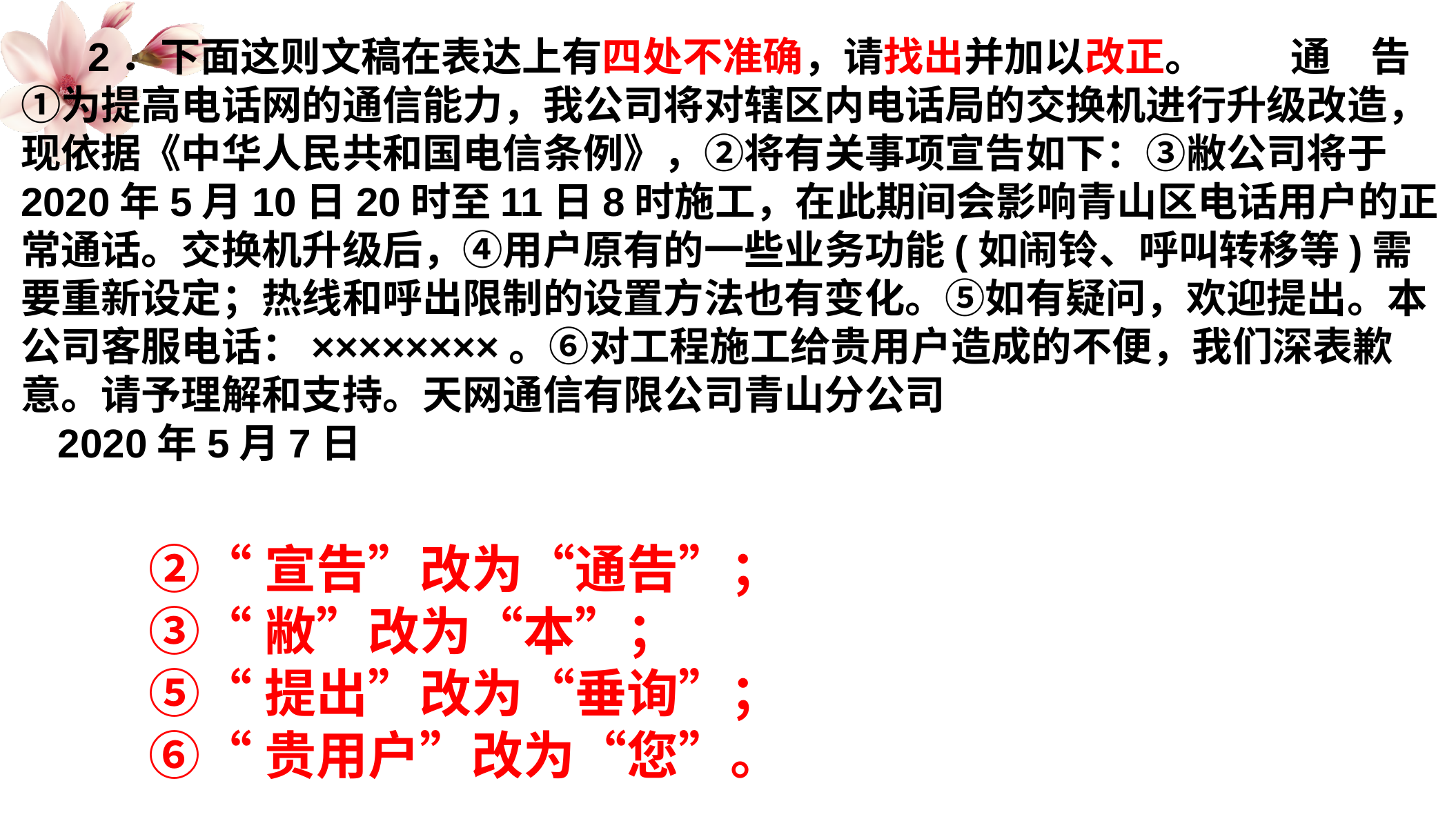

2．下面这则文稿在表达上有四处不准确，请找出并加以改正。                          通　告①为提高电话网的通信能力，我公司将对辖区内电话局的交换机进行升级改造，现依据《中华人民共和国电信条例》，②将有关事项宣告如下：③敝公司将于2020年5月10日20时至11日8时施工，在此期间会影响青山区电话用户的正常通话。交换机升级后，④用户原有的一些业务功能(如闹铃、呼叫转移等)需要重新设定；热线和呼出限制的设置方法也有变化。⑤如有疑问，欢迎提出。本公司客服电话：××××××××。⑥对工程施工给贵用户造成的不便，我们深表歉意。请予理解和支持。天网通信有限公司青山分公司                                                          2020年5月7日

②“宣告”改为“通告”；
③“敝”改为“本”；
⑤“提出”改为“垂询”；
⑥“贵用户”改为“您”。